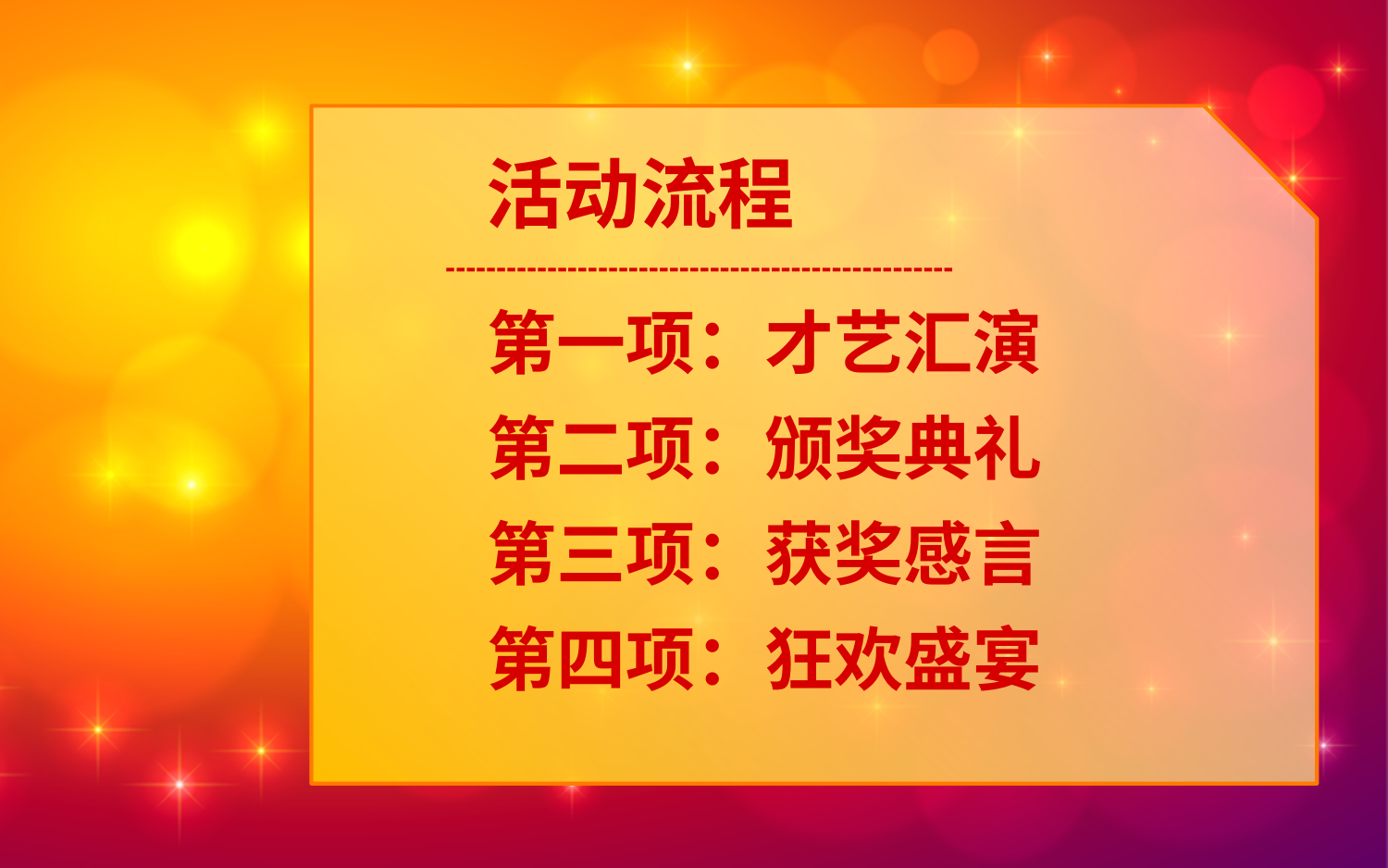

活动流程
--------------------------------------------------
第一项：才艺汇演
第二项：颁奖典礼
第三项：获奖感言
第四项：狂欢盛宴